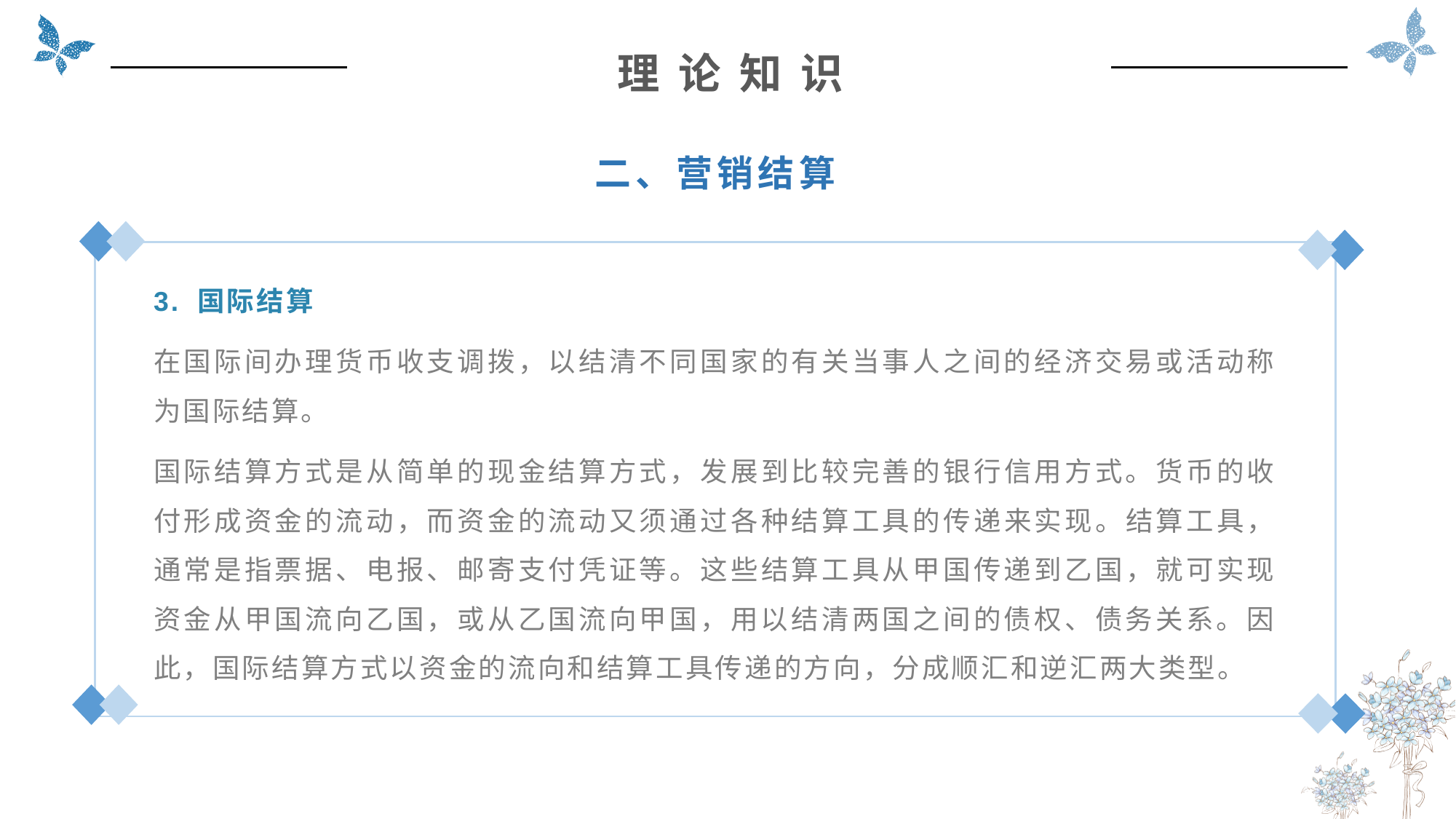

理 论 知 识
二、营销结算

3. 国际结算
在国际间办理货币收支调拨，以结清不同国家的有关当事人之间的经济交易或活动称为国际结算。
国际结算方式是从简单的现金结算方式，发展到比较完善的银行信用方式。货币的收付形成资金的流动，而资金的流动又须通过各种结算工具的传递来实现。结算工具，通常是指票据、电报、邮寄支付凭证等。这些结算工具从甲国传递到乙国，就可实现资金从甲国流向乙国，或从乙国流向甲国，用以结清两国之间的债权、债务关系。因此，国际结算方式以资金的流向和结算工具传递的方向，分成顺汇和逆汇两大类型。